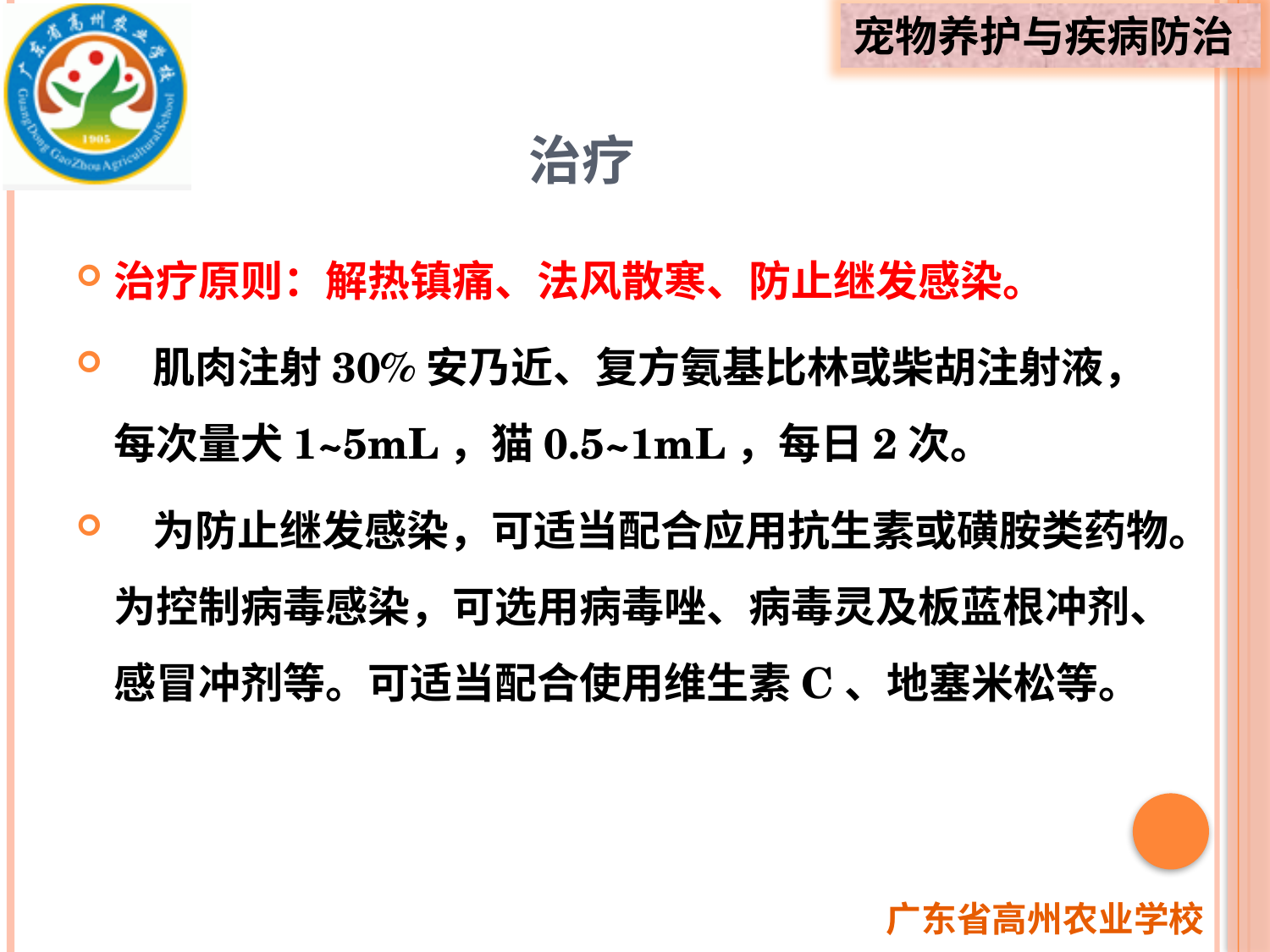

# 治疗
治疗原则：解热镇痛、法风散寒、防止继发感染。
   肌肉注射30%安乃近、复方氨基比林或柴胡注射液，每次量犬1~5mL，猫0.5~1mL，每日2次。
   为防止继发感染，可适当配合应用抗生素或磺胺类药物。为控制病毒感染，可选用病毒唑、病毒灵及板蓝根冲剂、感冒冲剂等。可适当配合使用维生素C、地塞米松等。